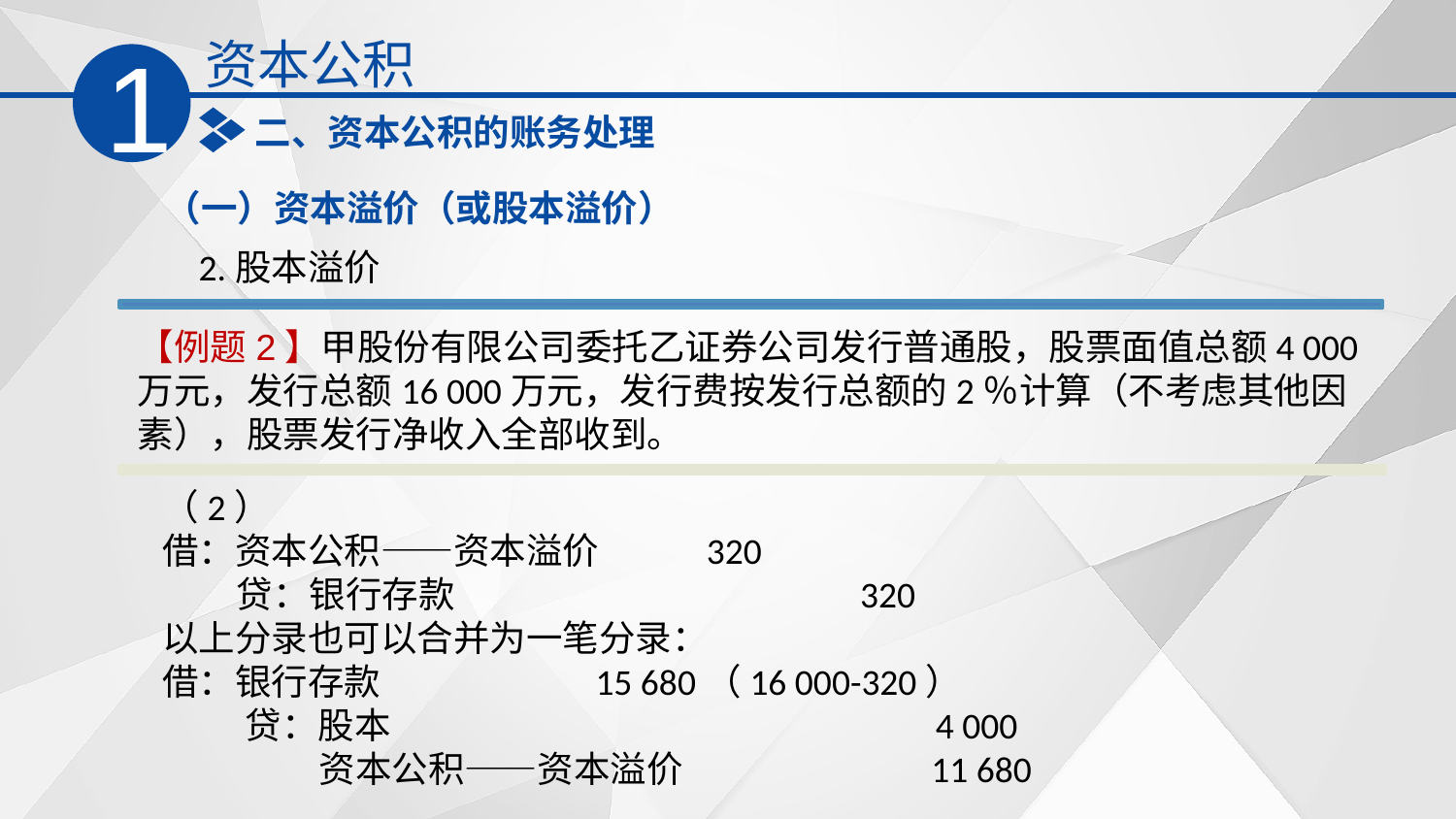

资本公积
1

二、资本公积的账务处理

（一）资本溢价（或股本溢价）
2.股本溢价

【例题2】甲股份有限公司委托乙证券公司发行普通股，股票面值总额4 000万元，发行总额16 000万元，发行费按发行总额的2％计算（不考虑其他因素），股票发行净收入全部收到。

（2）
借：资本公积——资本溢价            320
        贷：银行存款                                                320
以上分录也可以合并为一笔分录：
借：银行存款                         15 680（16 000-320）
         贷：股本                                                                 4 000
                  资本公积——资本溢价                             11 680